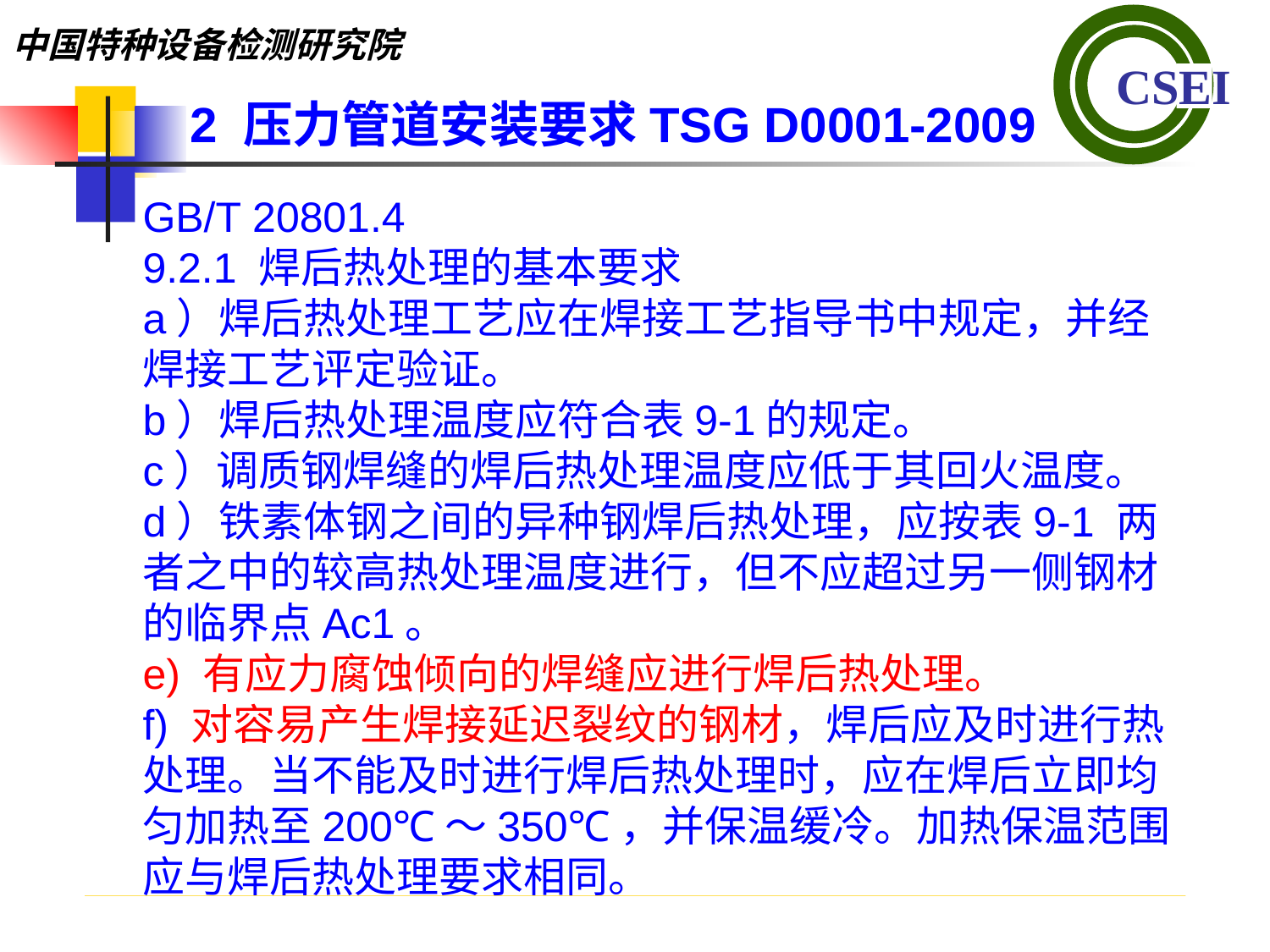

2 压力管道安装要求TSG D0001-2009
GB/T 20801.4
9.2.1 焊后热处理的基本要求
a）焊后热处理工艺应在焊接工艺指导书中规定，并经焊接工艺评定验证。
b）焊后热处理温度应符合表9-1的规定。
c）调质钢焊缝的焊后热处理温度应低于其回火温度。
d）铁素体钢之间的异种钢焊后热处理，应按表9-1 两者之中的较高热处理温度进行，但不应超过另一侧钢材的临界点Ac1。
e) 有应力腐蚀倾向的焊缝应进行焊后热处理。
f) 对容易产生焊接延迟裂纹的钢材，焊后应及时进行热处理。当不能及时进行焊后热处理时，应在焊后立即均匀加热至200℃～350℃，并保温缓冷。加热保温范围应与焊后热处理要求相同。